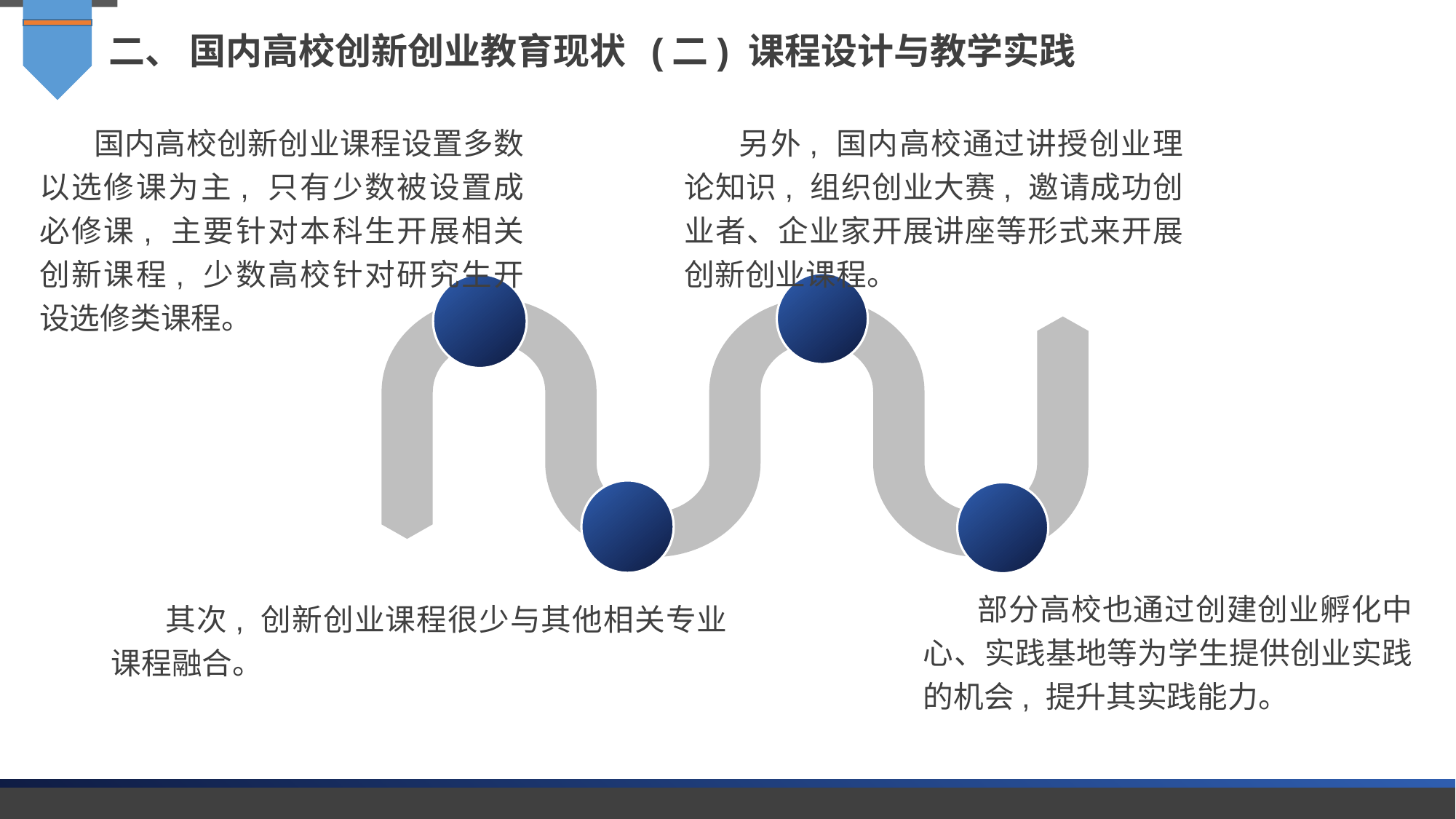

二、 国内高校创新创业教育现状  (二) 课程设计与教学实践

国内高校创新创业课程设置多数以选修课为主, 只有少数被设置成必修课, 主要针对本科生开展相关创新课程, 少数高校针对研究生开设选修类课程。
另外, 国内高校通过讲授创业理论知识, 组织创业大赛, 邀请成功创业者、企业家开展讲座等形式来开展创新创业课程。

部分高校也通过创建创业孵化中心、实践基地等为学生提供创业实践的机会, 提升其实践能力。
其次, 创新创业课程很少与其他相关专业课程融合。